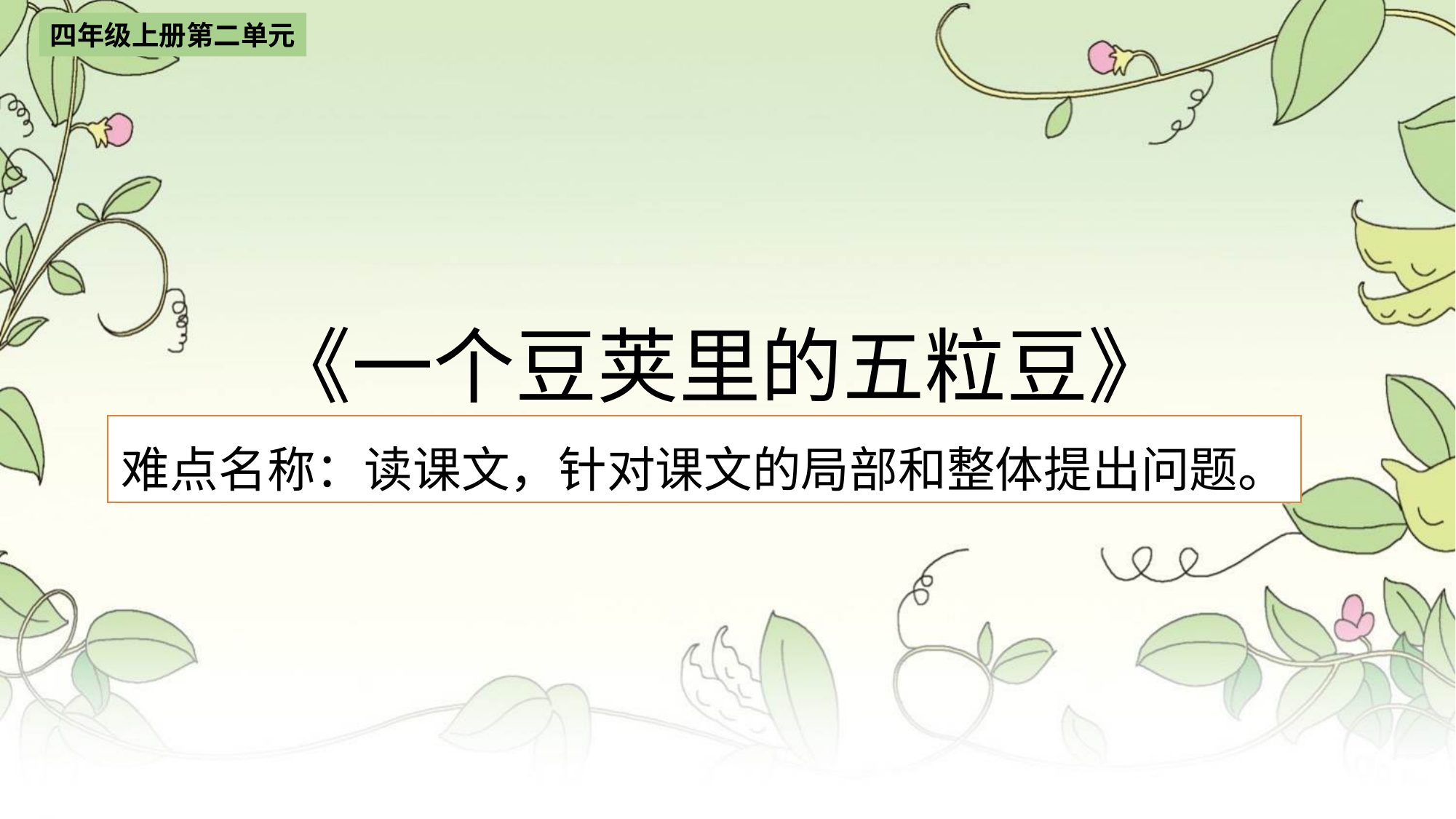

四年级上册第二单元
《一个豆荚里的五粒豆》
难点名称：读课文，针对课文的局部和整体提出问题。